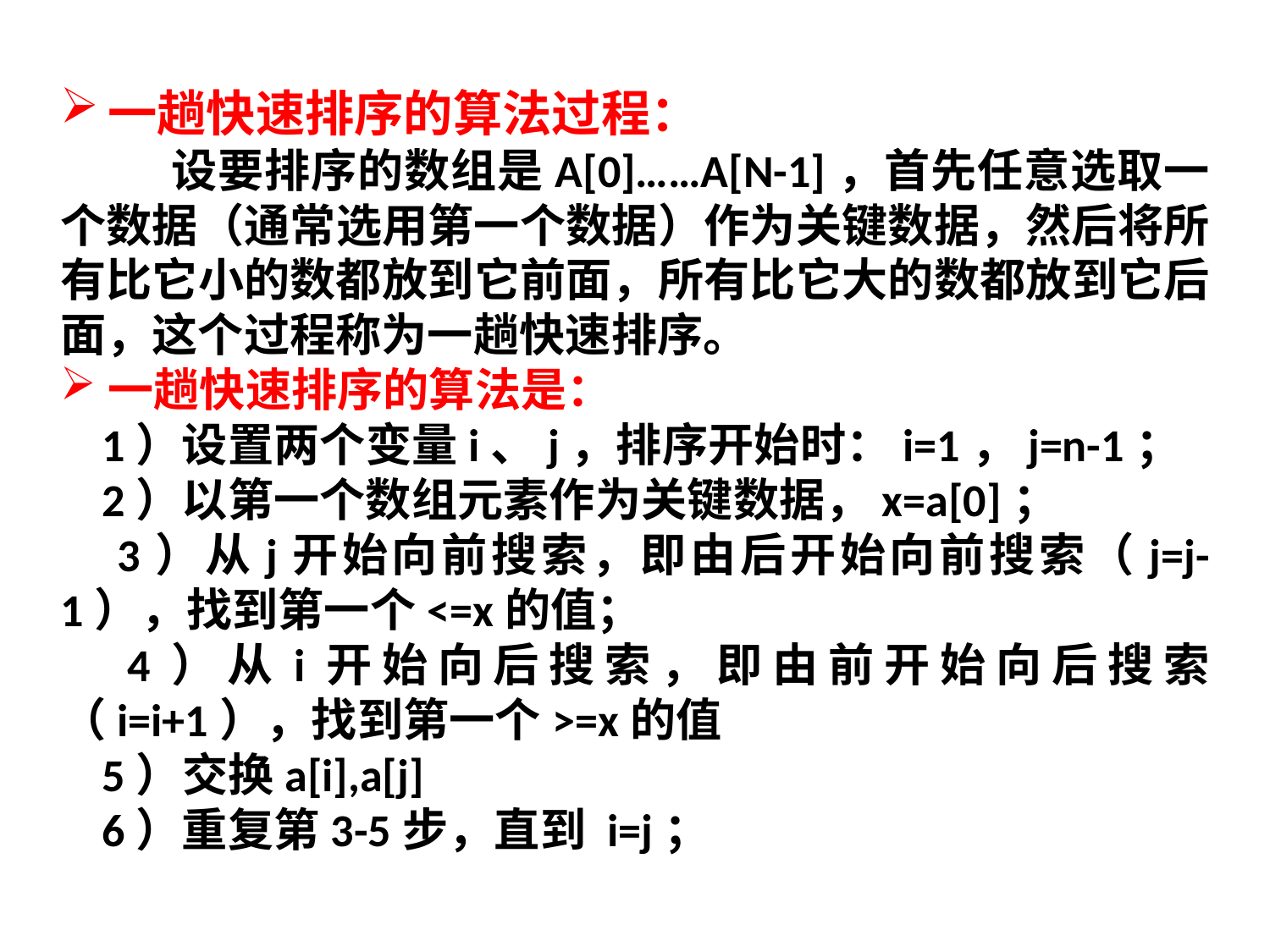

一趟快速排序的算法过程：
         设要排序的数组是A[0]……A[N-1]，首先任意选取一个数据（通常选用第一个数据）作为关键数据，然后将所有比它小的数都放到它前面，所有比它大的数都放到它后面，这个过程称为一趟快速排序。
一趟快速排序的算法是：
    1）设置两个变量i、j，排序开始时：i=1，j=n-1；
    2）以第一个数组元素作为关键数据，x=a[0]；
    3）从j开始向前搜索，即由后开始向前搜索（j=j-1），找到第一个<=x的值；
　4）从i开始向后搜索，即由前开始向后搜索（i=i+1），找到第一个>=x的值
    5）交换a[i],a[j]
    6）重复第3-5步，直到 i=j；